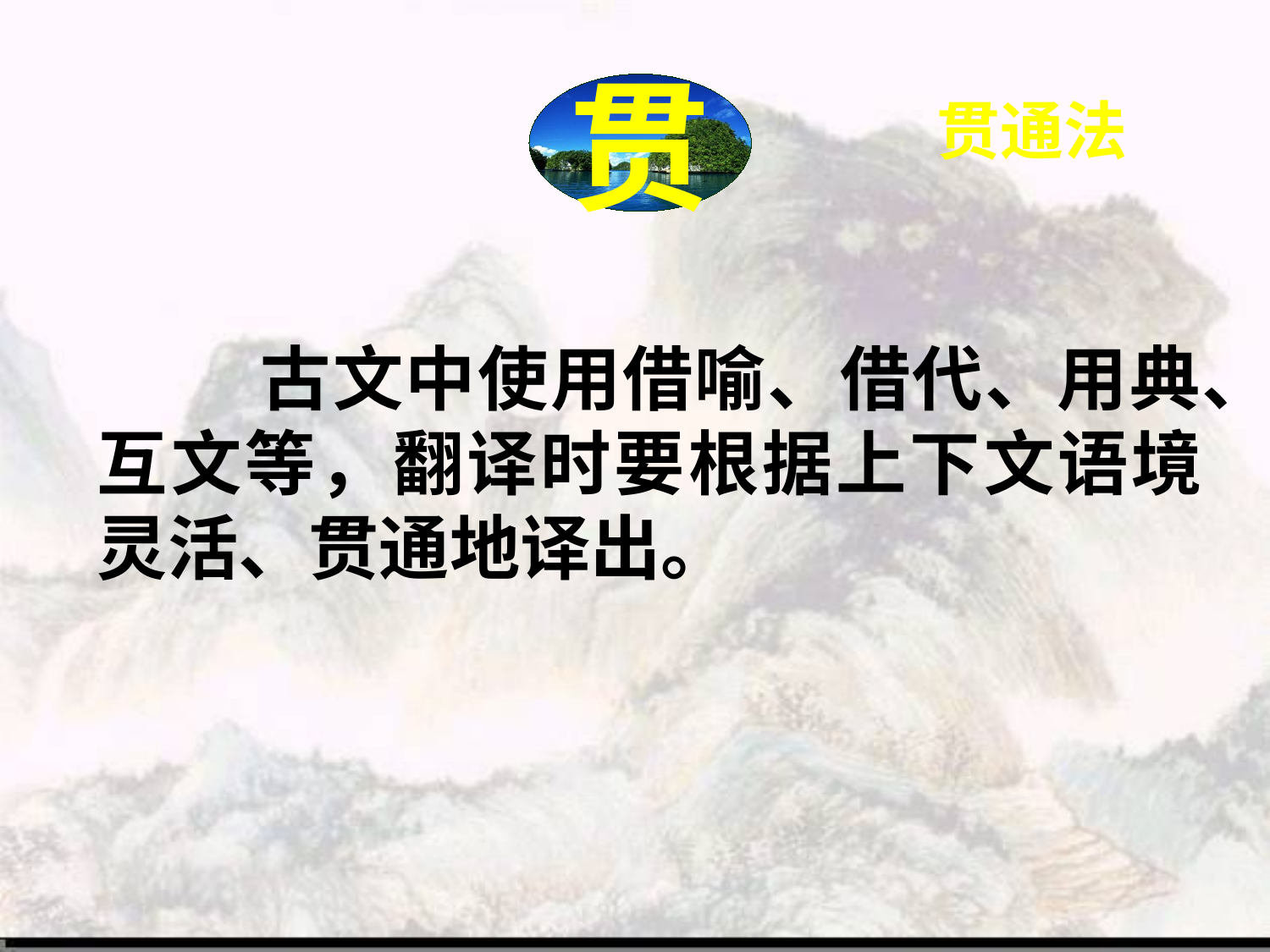

贯
贯通法
        古文中使用借喻、借代、用典、互文等，翻译时要根据上下文语境灵活、贯通地译出。